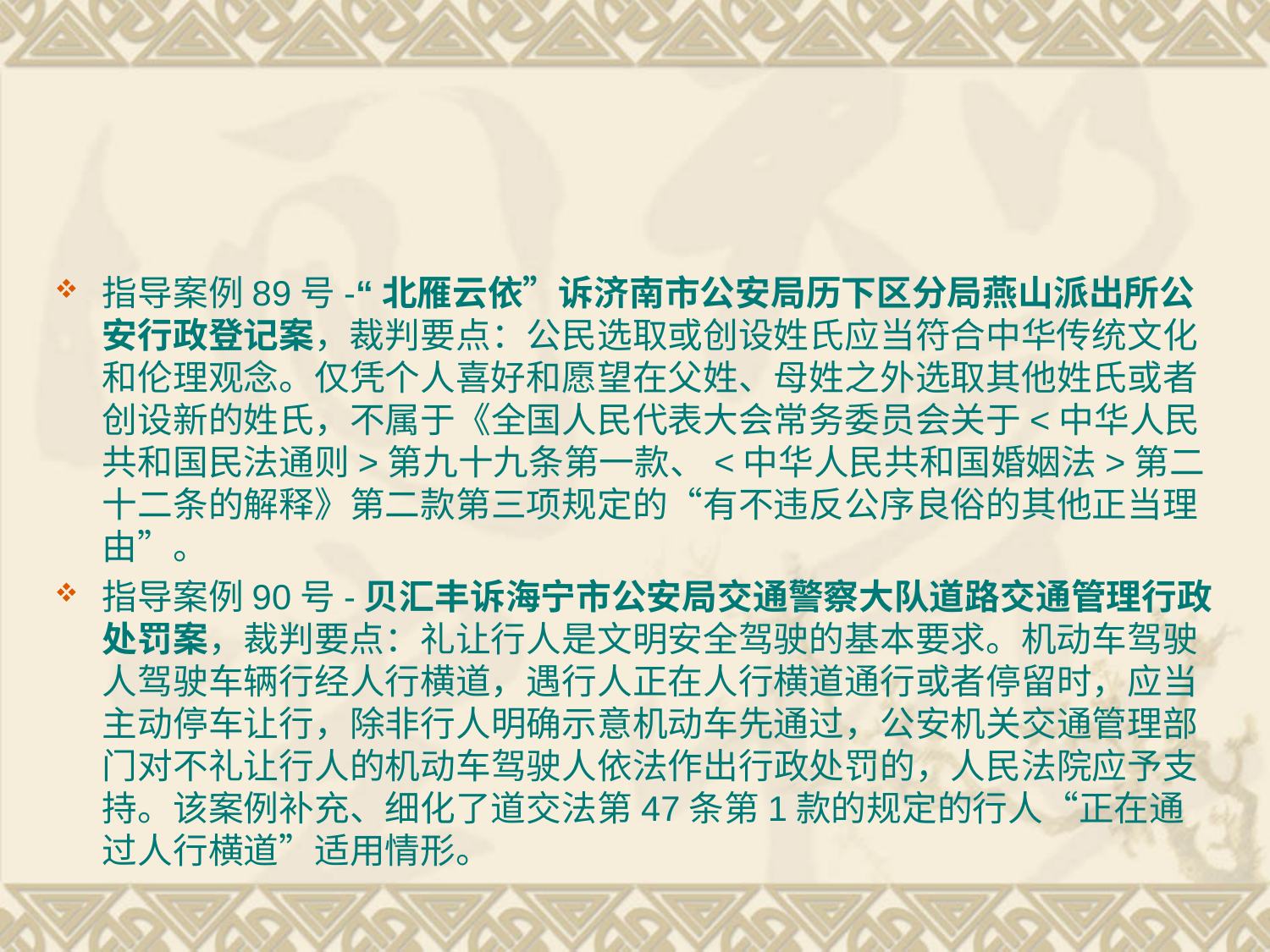

#
指导案例89号-“北雁云依”诉济南市公安局历下区分局燕山派出所公安行政登记案，裁判要点：公民选取或创设姓氏应当符合中华传统文化和伦理观念。仅凭个人喜好和愿望在父姓、母姓之外选取其他姓氏或者创设新的姓氏，不属于《全国人民代表大会常务委员会关于<中华人民共和国民法通则>第九十九条第一款、<中华人民共和国婚姻法>第二十二条的解释》第二款第三项规定的“有不违反公序良俗的其他正当理由”。
指导案例90号-贝汇丰诉海宁市公安局交通警察大队道路交通管理行政处罚案，裁判要点：礼让行人是文明安全驾驶的基本要求。机动车驾驶人驾驶车辆行经人行横道，遇行人正在人行横道通行或者停留时，应当主动停车让行，除非行人明确示意机动车先通过，公安机关交通管理部门对不礼让行人的机动车驾驶人依法作出行政处罚的，人民法院应予支持。该案例补充、细化了道交法第47条第1款的规定的行人“正在通过人行横道”适用情形。